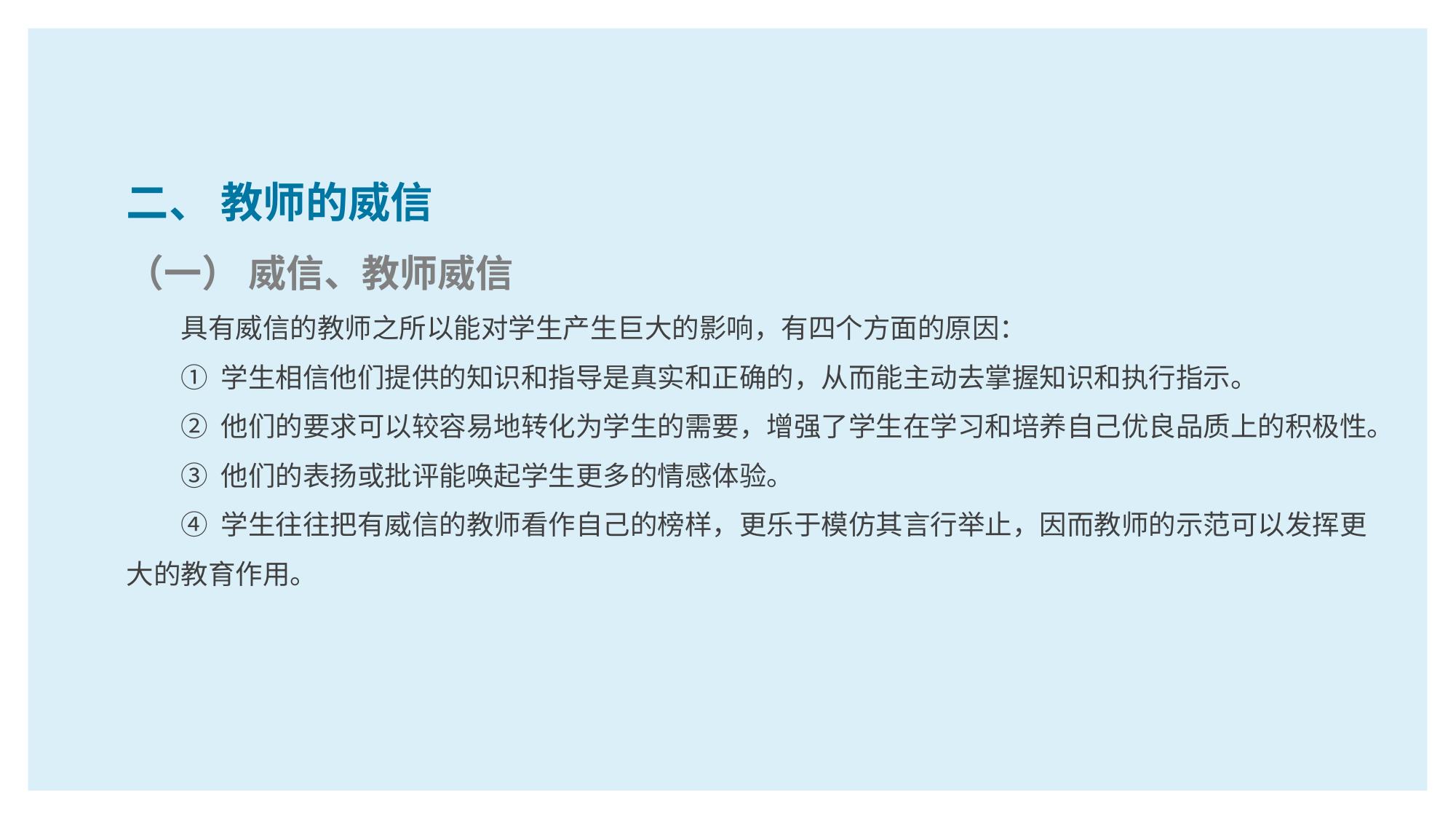

二、 教师的威信
（一） 威信、教师威信
具有威信的教师之所以能对学生产生巨大的影响，有四个方面的原因：
① 学生相信他们提供的知识和指导是真实和正确的，从而能主动去掌握知识和执行指示。
② 他们的要求可以较容易地转化为学生的需要，增强了学生在学习和培养自己优良品质上的积极性。
③ 他们的表扬或批评能唤起学生更多的情感体验。
④ 学生往往把有威信的教师看作自己的榜样，更乐于模仿其言行举止，因而教师的示范可以发挥更大的教育作用。